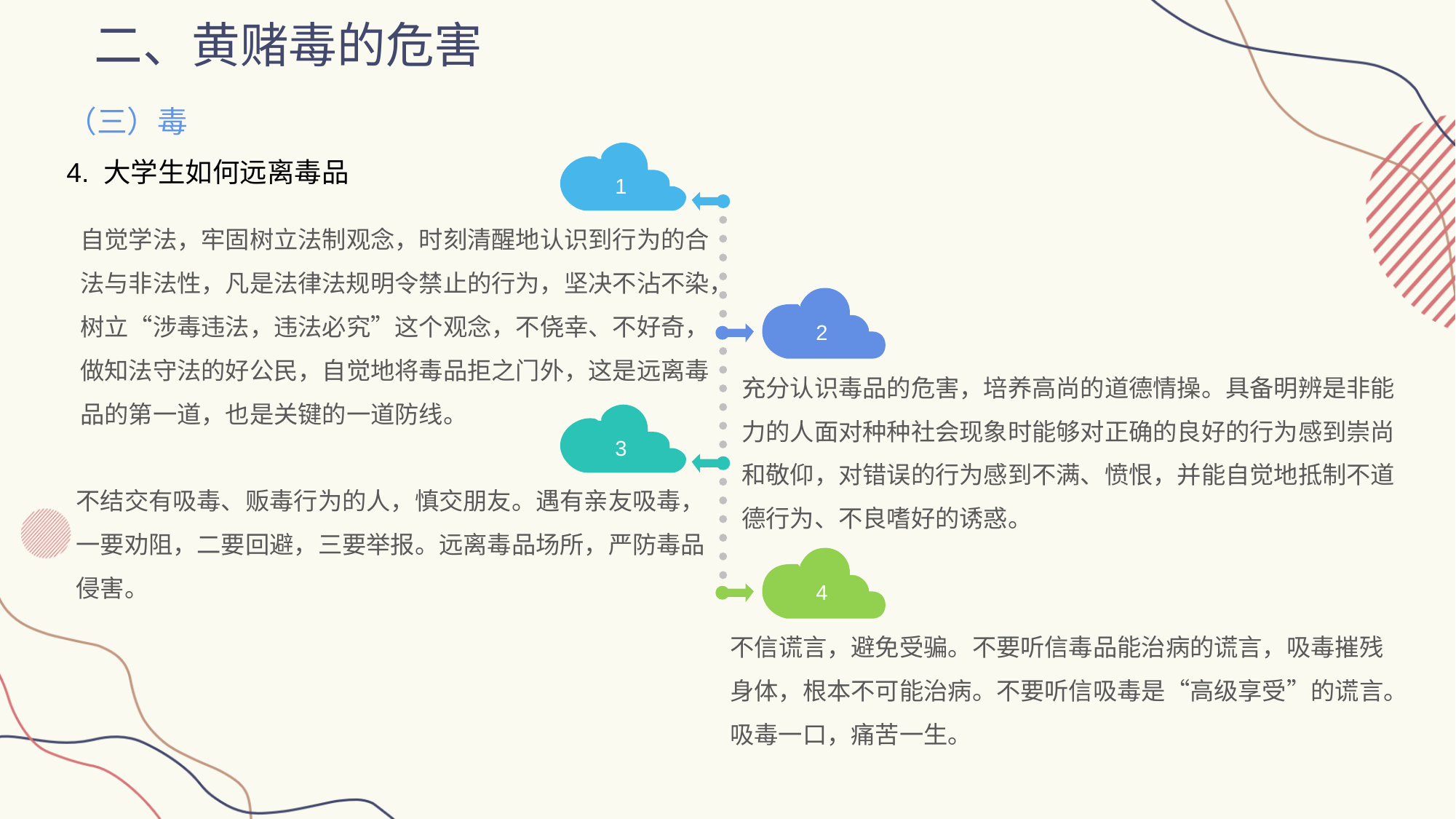

二、黄赌毒的危害
（三）毒
4. 大学生如何远离毒品
1

自觉学法，牢固树立法制观念，时刻清醒地认识到行为的合法与非法性，凡是法律法规明令禁止的行为，坚决不沾不染，树立“涉毒违法，违法必究”这个观念，不侥幸、不好奇，做知法守法的好公民，自觉地将毒品拒之门外，这是远离毒品的第一道，也是关键的一道防线。

2

充分认识毒品的危害，培养高尚的道德情操。具备明辨是非能力的人面对种种社会现象时能够对正确的良好的行为感到崇尚和敬仰，对错误的行为感到不满、愤恨，并能自觉地抵制不道德行为、不良嗜好的诱惑。
3

不结交有吸毒、贩毒行为的人，慎交朋友。遇有亲友吸毒，一要劝阻，二要回避，三要举报。远离毒品场所，严防毒品侵害。
4

不信谎言，避免受骗。不要听信毒品能治病的谎言，吸毒摧残身体，根本不可能治病。不要听信吸毒是“高级享受”的谎言。吸毒一口，痛苦一生。